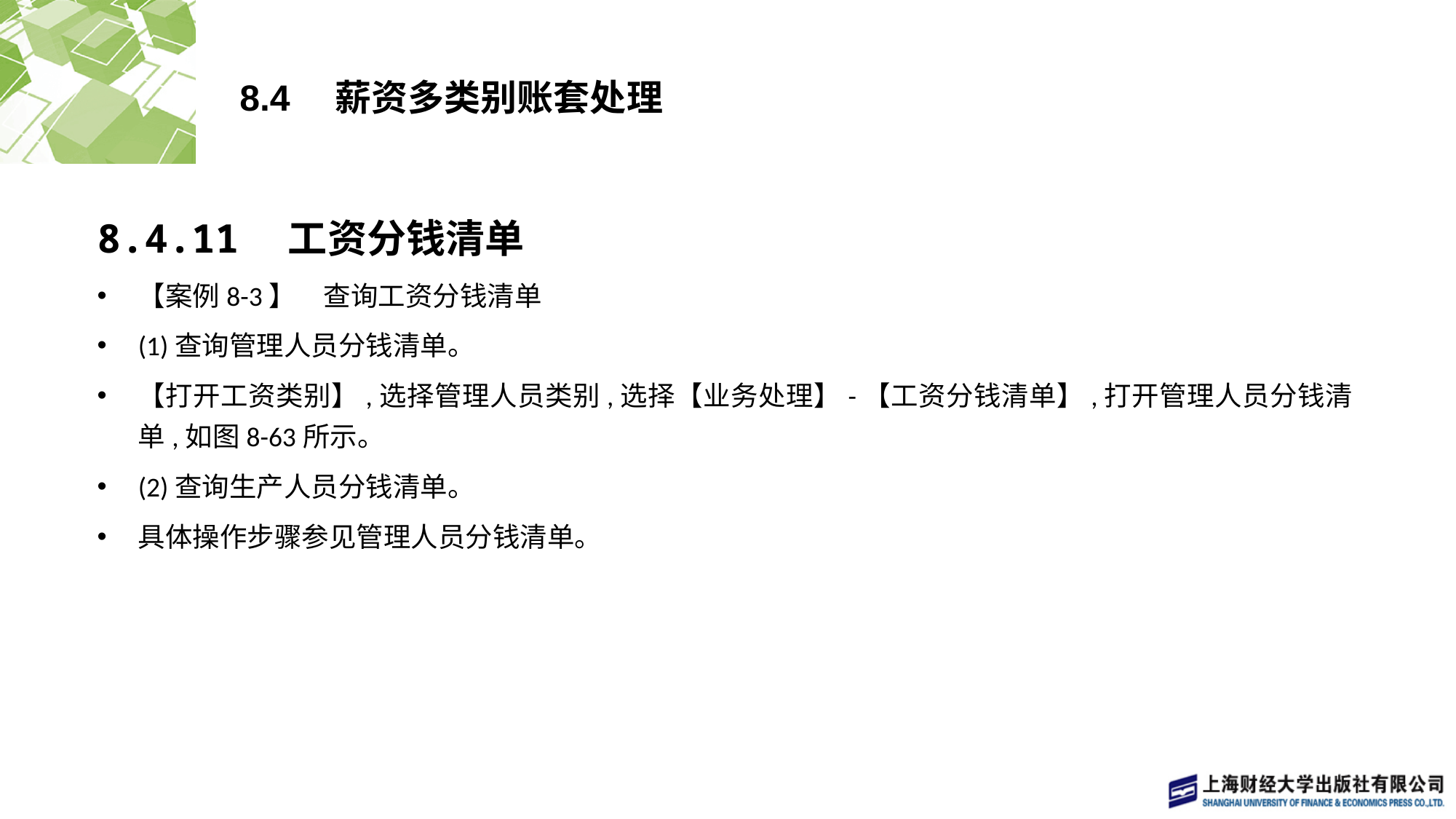

# 8.4　薪资多类别账套处理
8.4.11　工资分钱清单
【案例8-3】　查询工资分钱清单
(1)查询管理人员分钱清单。
【打开工资类别】,选择管理人员类别,选择【业务处理】-【工资分钱清单】,打开管理人员分钱清单,如图8-63所示。
(2)查询生产人员分钱清单。
具体操作步骤参见管理人员分钱清单。